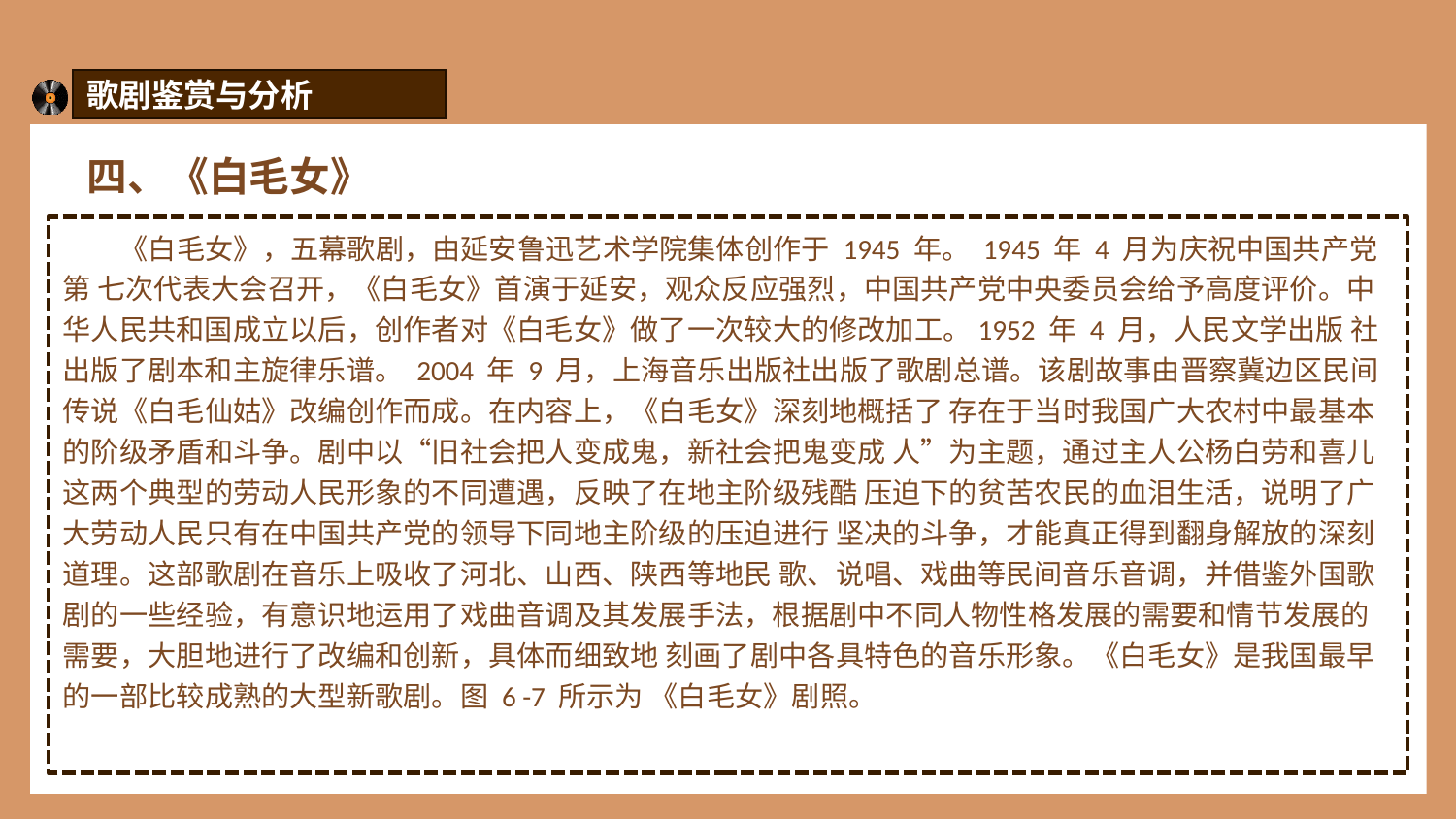

歌剧鉴赏与分析
四、《白毛女》
        《白毛女》，五幕歌剧，由延安鲁迅艺术学院集体创作于 1945 年。 1945 年 4 月为庆祝中国共产党第 七次代表大会召开，《白毛女》首演于延安，观众反应强烈，中国共产党中央委员会给予高度评价。中 华人民共和国成立以后，创作者对《白毛女》做了一次较大的修改加工。1952 年 4 月，人民文学出版 社出版了剧本和主旋律乐谱。 2004 年 9 月，上海音乐出版社出版了歌剧总谱。该剧故事由晋察冀边区民间传说《白毛仙姑》改编创作而成。在内容上，《白毛女》深刻地概括了 存在于当时我国广大农村中最基本的阶级矛盾和斗争。剧中以“旧社会把人变成鬼，新社会把鬼变成 人”为主题，通过主人公杨白劳和喜儿这两个典型的劳动人民形象的不同遭遇，反映了在地主阶级残酷 压迫下的贫苦农民的血泪生活，说明了广大劳动人民只有在中国共产党的领导下同地主阶级的压迫进行 坚决的斗争，才能真正得到翻身解放的深刻道理。这部歌剧在音乐上吸收了河北、山西、陕西等地民 歌、说唱、戏曲等民间音乐音调，并借鉴外国歌剧的一些经验，有意识地运用了戏曲音调及其发展手法，根据剧中不同人物性格发展的需要和情节发展的需要，大胆地进行了改编和创新，具体而细致地 刻画了剧中各具特色的音乐形象。《白毛女》是我国最早的一部比较成熟的大型新歌剧。图 6 -7 所示为 《白毛女》剧照。